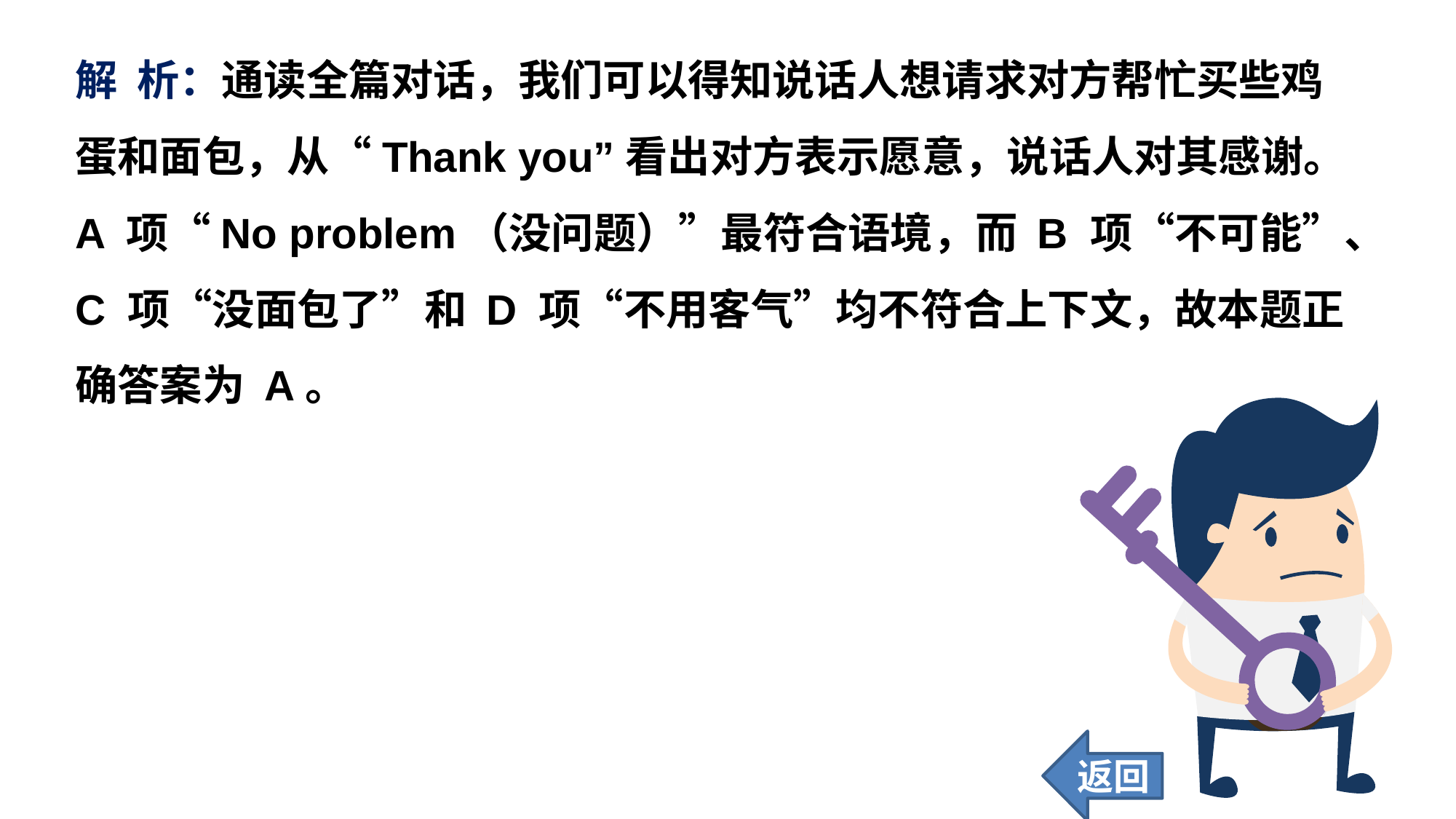

解  析：通读全篇对话，我们可以得知说话人想请求对方帮忙买些鸡蛋和面包，从“Thank you”看出对方表示愿意，说话人对其感谢。A 项“No problem（没问题）”最符合语境，而 B 项“不可能”、C 项“没面包了”和 D 项“不用客气”均不符合上下文，故本题正确答案为 A。

返回
44